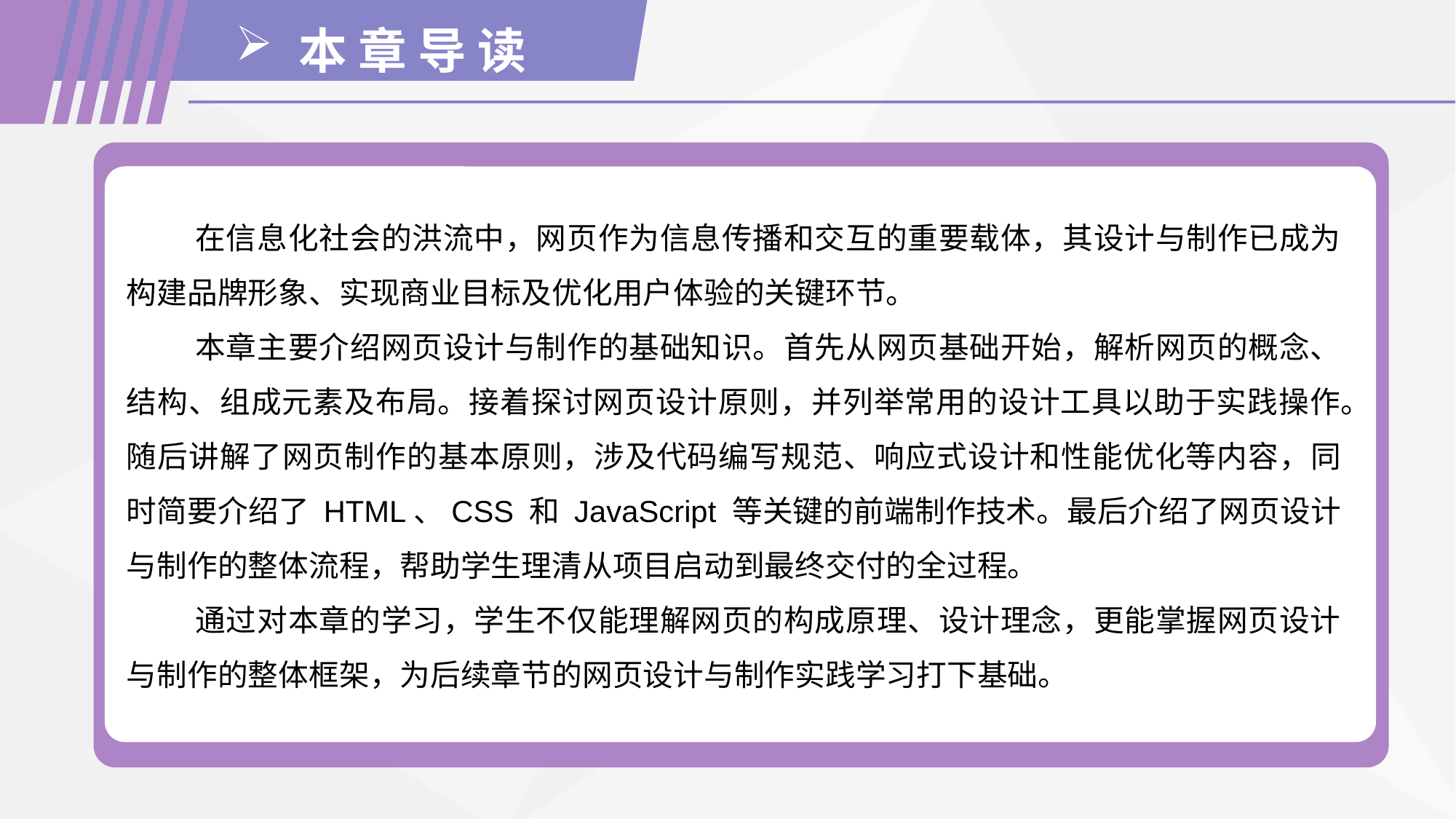

本 章 导 读

在信息化社会的洪流中，网页作为信息传播和交互的重要载体，其设计与制作已成为构建品牌形象、实现商业目标及优化用户体验的关键环节。
本章主要介绍网页设计与制作的基础知识。首先从网页基础开始，解析网页的概念、结构、组成元素及布局。接着探讨网页设计原则，并列举常用的设计工具以助于实践操作。随后讲解了网页制作的基本原则，涉及代码编写规范、响应式设计和性能优化等内容，同时简要介绍了 HTML、CSS 和 JavaScript 等关键的前端制作技术。最后介绍了网页设计与制作的整体流程，帮助学生理清从项目启动到最终交付的全过程。
通过对本章的学习，学生不仅能理解网页的构成原理、设计理念，更能掌握网页设计与制作的整体框架，为后续章节的网页设计与制作实践学习打下基础。